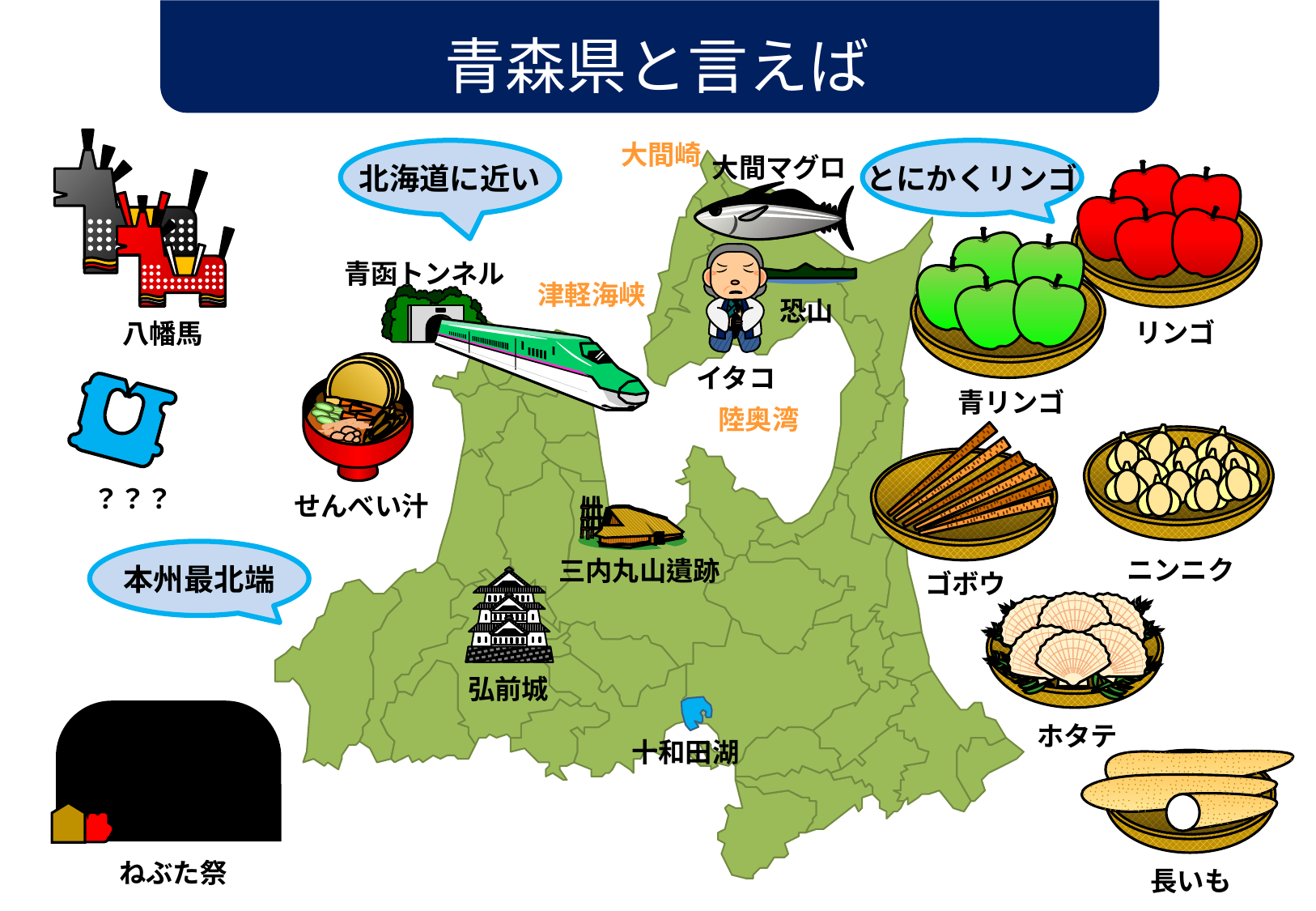

青森県と言えば

大間崎
北海道に近い
とにかくリンゴ
大間マグロ

青函トンネル

津軽海峡

恐山
リンゴ
八幡馬

イタコ
青リンゴ

陸奥湾

？？？
せんべい汁

本州最北端
ニンニク
三内丸山遺跡
ゴボウ

弘前城

ホタテ
十和田湖

ねぶた祭
長いも